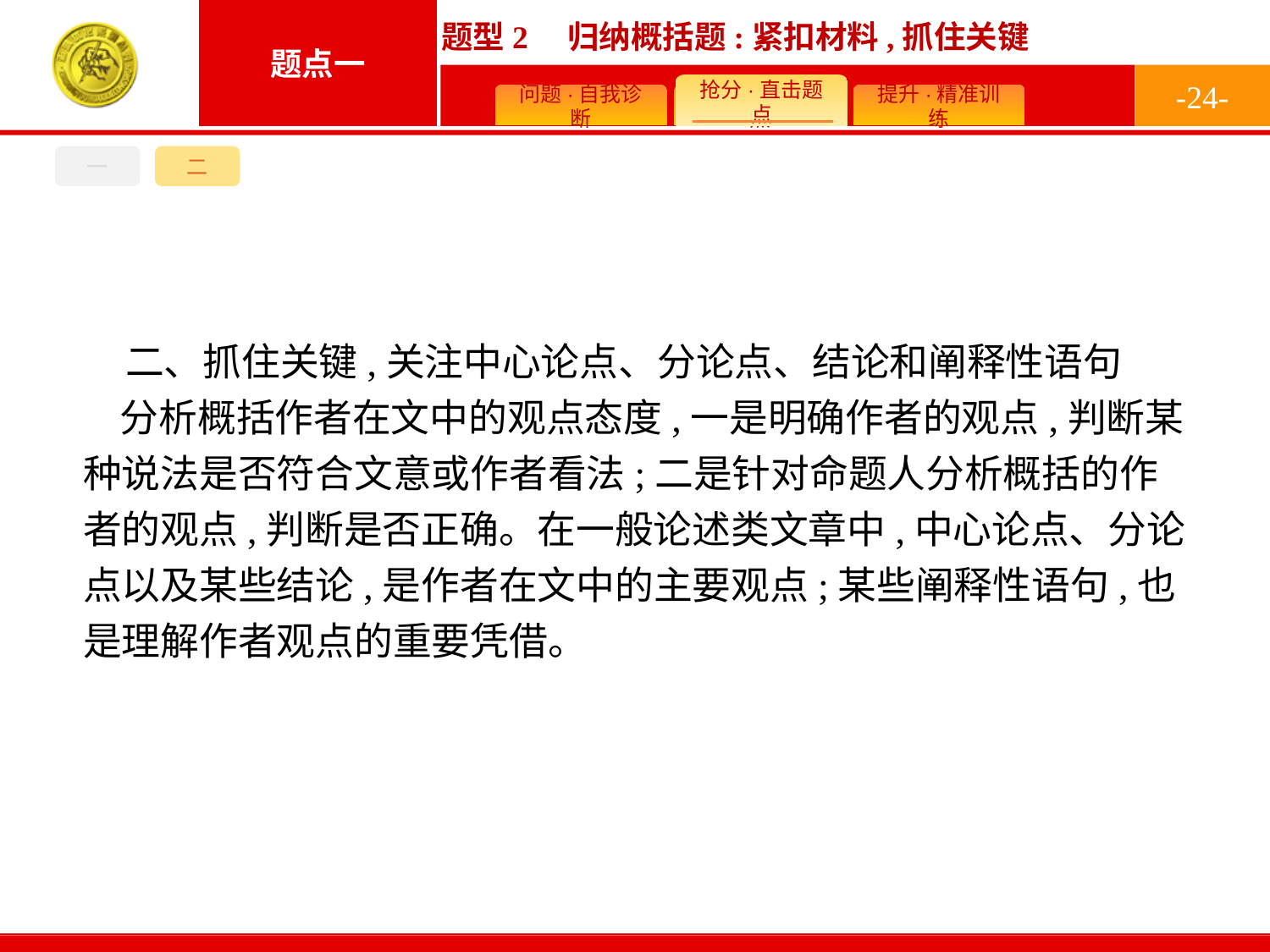

-24-
一
二
二、抓住关键,关注中心论点、分论点、结论和阐释性语句
分析概括作者在文中的观点态度,一是明确作者的观点,判断某种说法是否符合文意或作者看法;二是针对命题人分析概括的作者的观点,判断是否正确。在一般论述类文章中,中心论点、分论点以及某些结论,是作者在文中的主要观点;某些阐释性语句,也是理解作者观点的重要凭借。